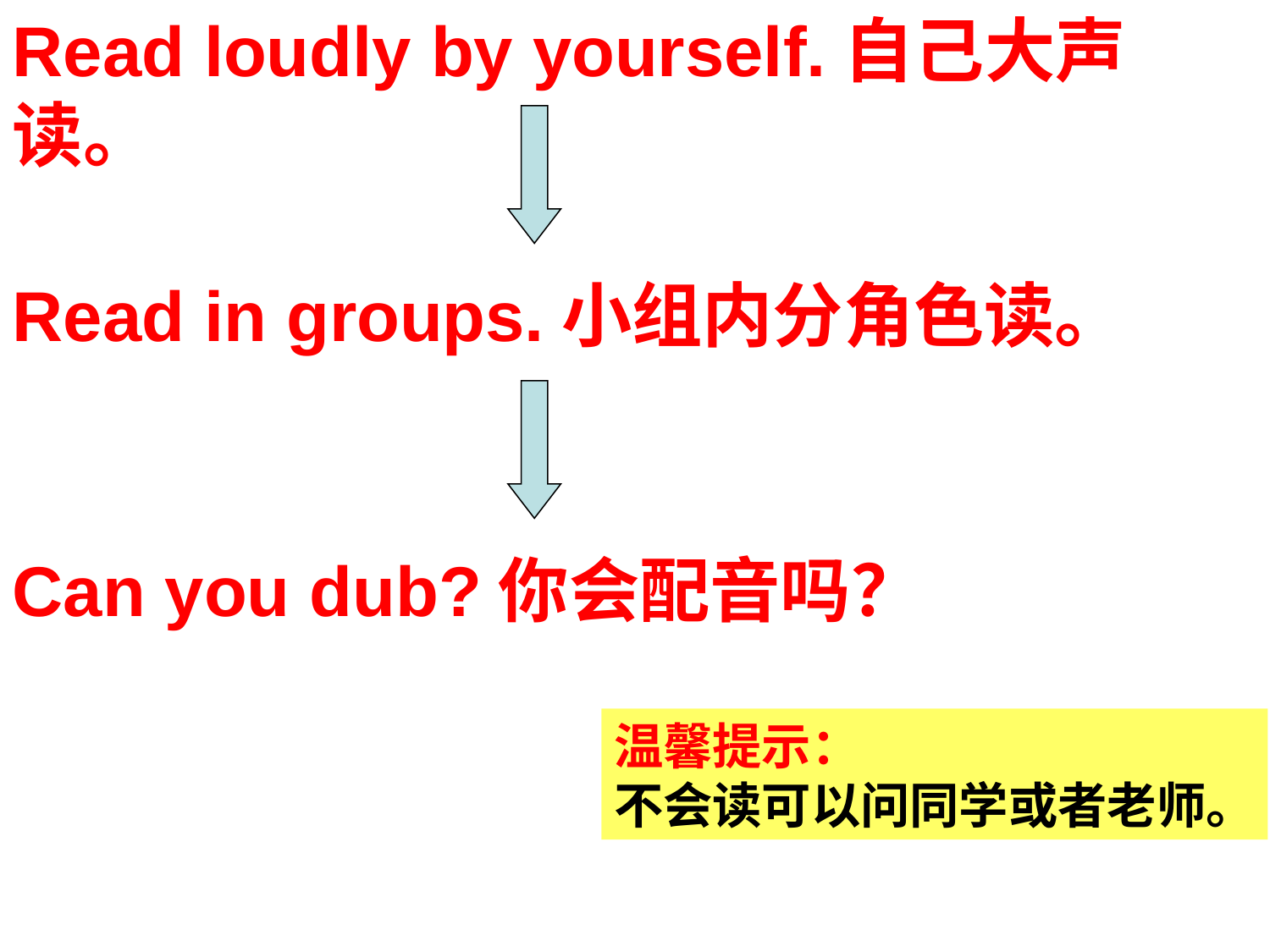

Read loudly by yourself.自己大声读。

Read in groups.小组内分角色读。

Can you dub?你会配音吗？
温馨提示：
不会读可以问同学或者老师。